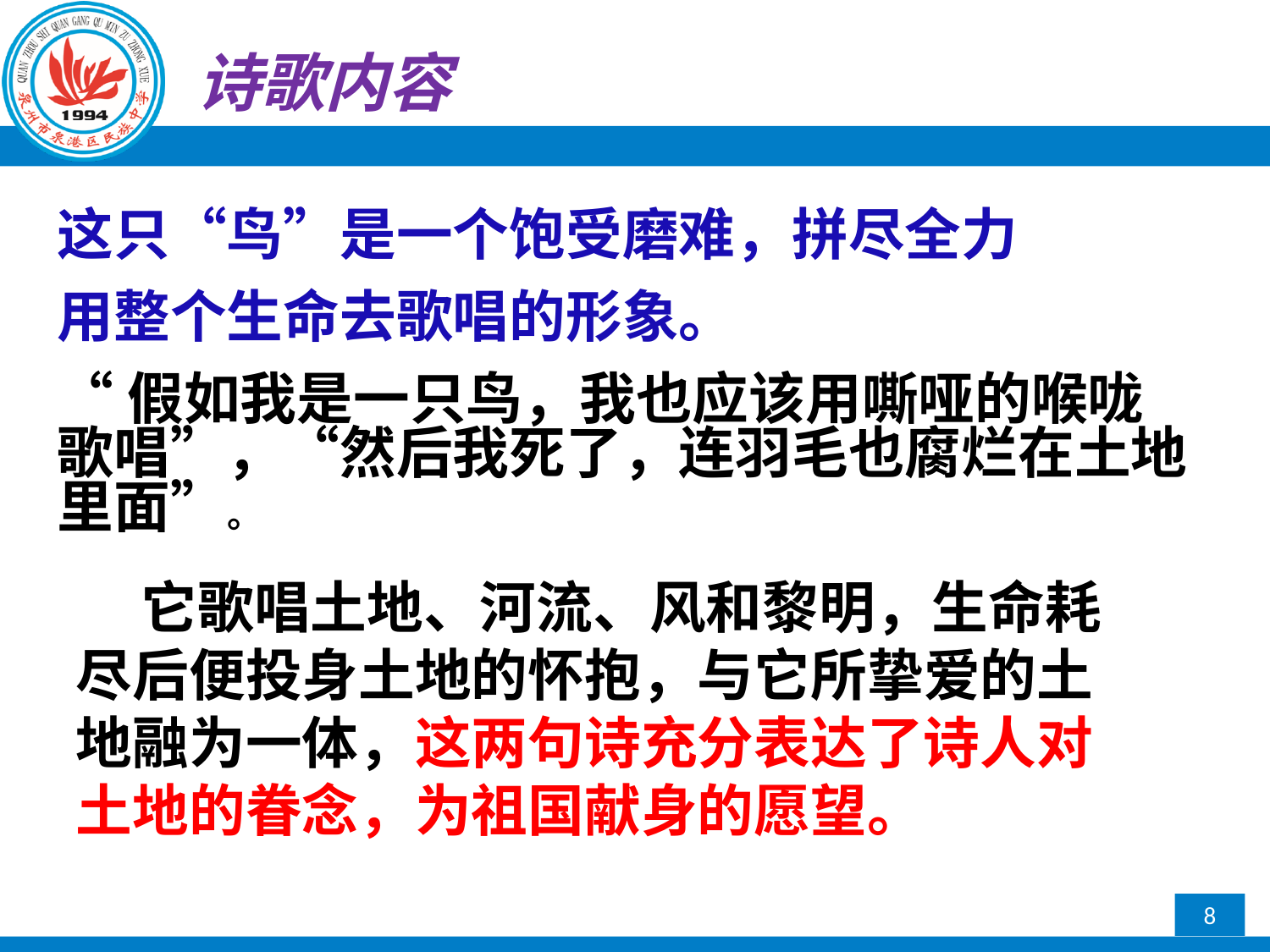

诗歌内容

这只“鸟”是一个饱受磨难，拼尽全力
用整个生命去歌唱的形象。
“假如我是一只鸟，我也应该用嘶哑的喉咙歌唱”，“然后我死了，连羽毛也腐烂在土地里面”。

    它歌唱土地、河流、风和黎明，生命耗尽后便投身土地的怀抱，与它所挚爱的土地融为一体，这两句诗充分表达了诗人对土地的眷念，为祖国献身的愿望。